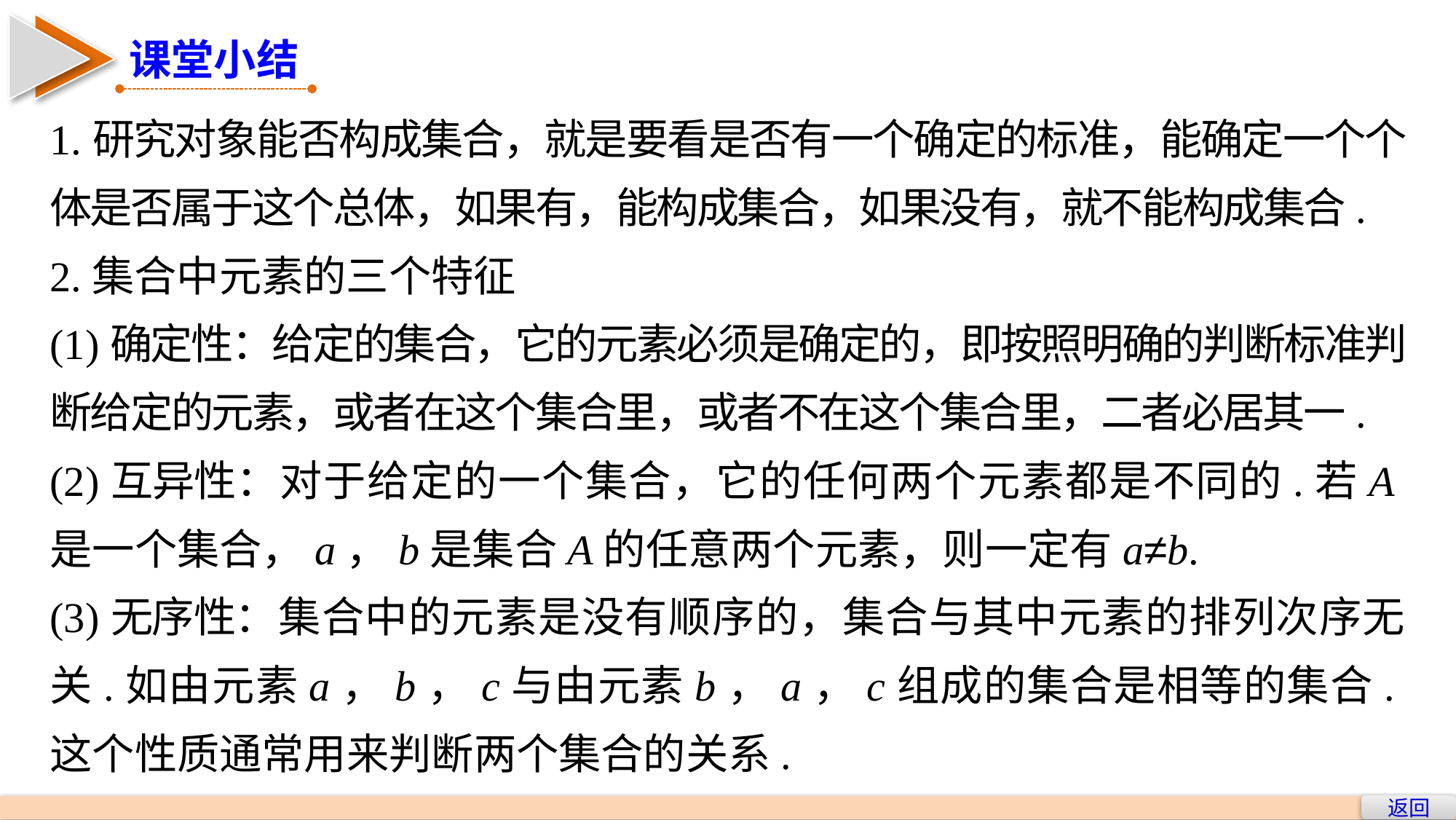

课堂小结
1.研究对象能否构成集合，就是要看是否有一个确定的标准，能确定一个个体是否属于这个总体，如果有，能构成集合，如果没有，就不能构成集合.
2.集合中元素的三个特征
(1)确定性：给定的集合，它的元素必须是确定的，即按照明确的判断标准判断给定的元素，或者在这个集合里，或者不在这个集合里，二者必居其一.
(2)互异性：对于给定的一个集合，它的任何两个元素都是不同的.若A是一个集合，a，b是集合A的任意两个元素，则一定有a≠b.
(3)无序性：集合中的元素是没有顺序的，集合与其中元素的排列次序无关.如由元素a，b，c与由元素b，a，c组成的集合是相等的集合.这个性质通常用来判断两个集合的关系.
返回